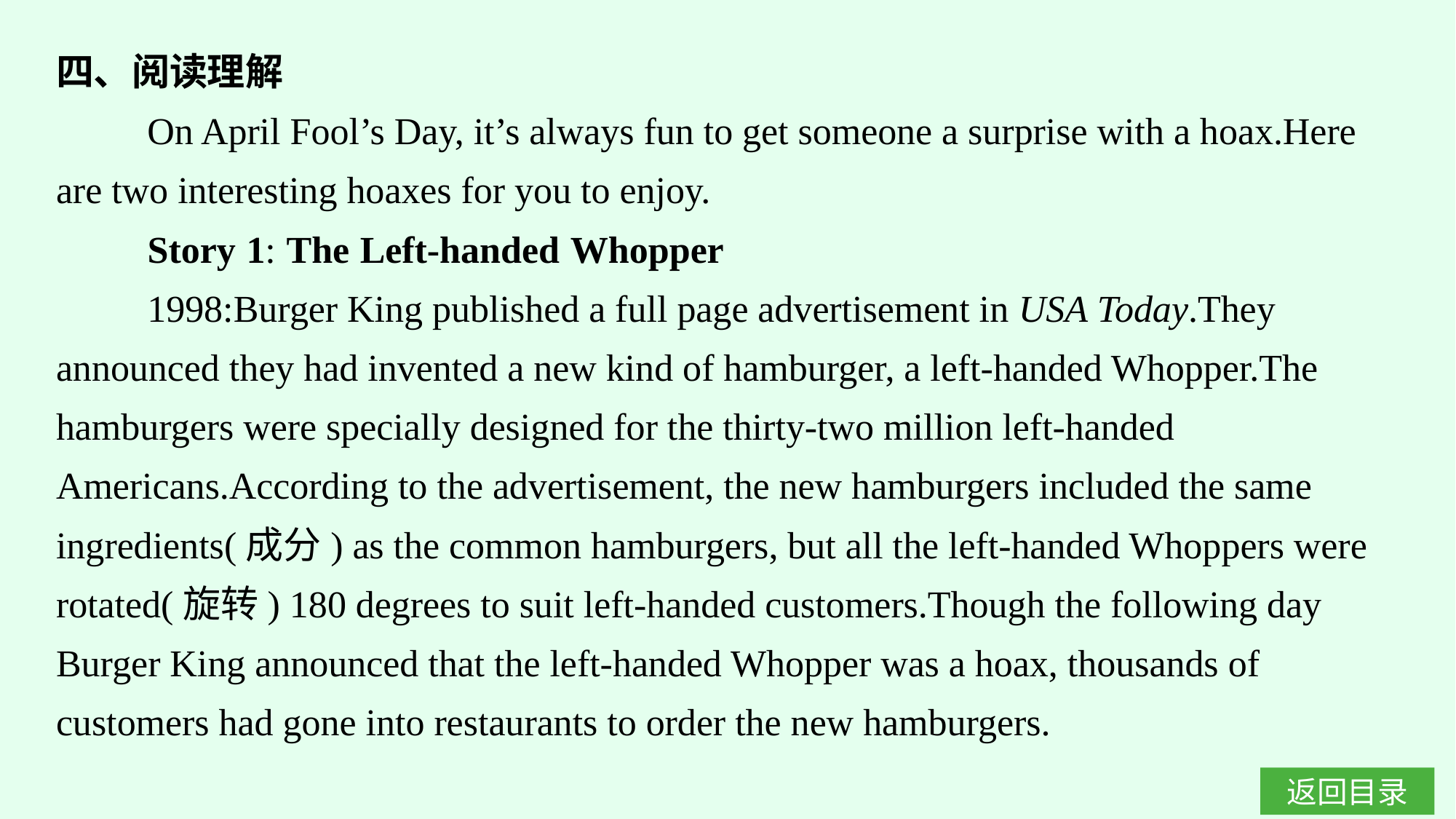

四、阅读理解
On April Fool’s Day, it’s always fun to get someone a surprise with a hoax.Here are two interesting hoaxes for you to enjoy.
Story 1: The Left-handed Whopper
1998:Burger King published a full page advertisement in USA Today.They announced they had invented a new kind of hamburger, a left-handed Whopper.The hamburgers were specially designed for the thirty-two million left-handed Americans.According to the advertisement, the new hamburgers included the same ingredients(成分) as the common hamburgers, but all the left-handed Whoppers were rotated(旋转) 180 degrees to suit left-handed customers.Though the following day Burger King announced that the left-handed Whopper was a hoax, thousands of customers had gone into restaurants to order the new hamburgers.